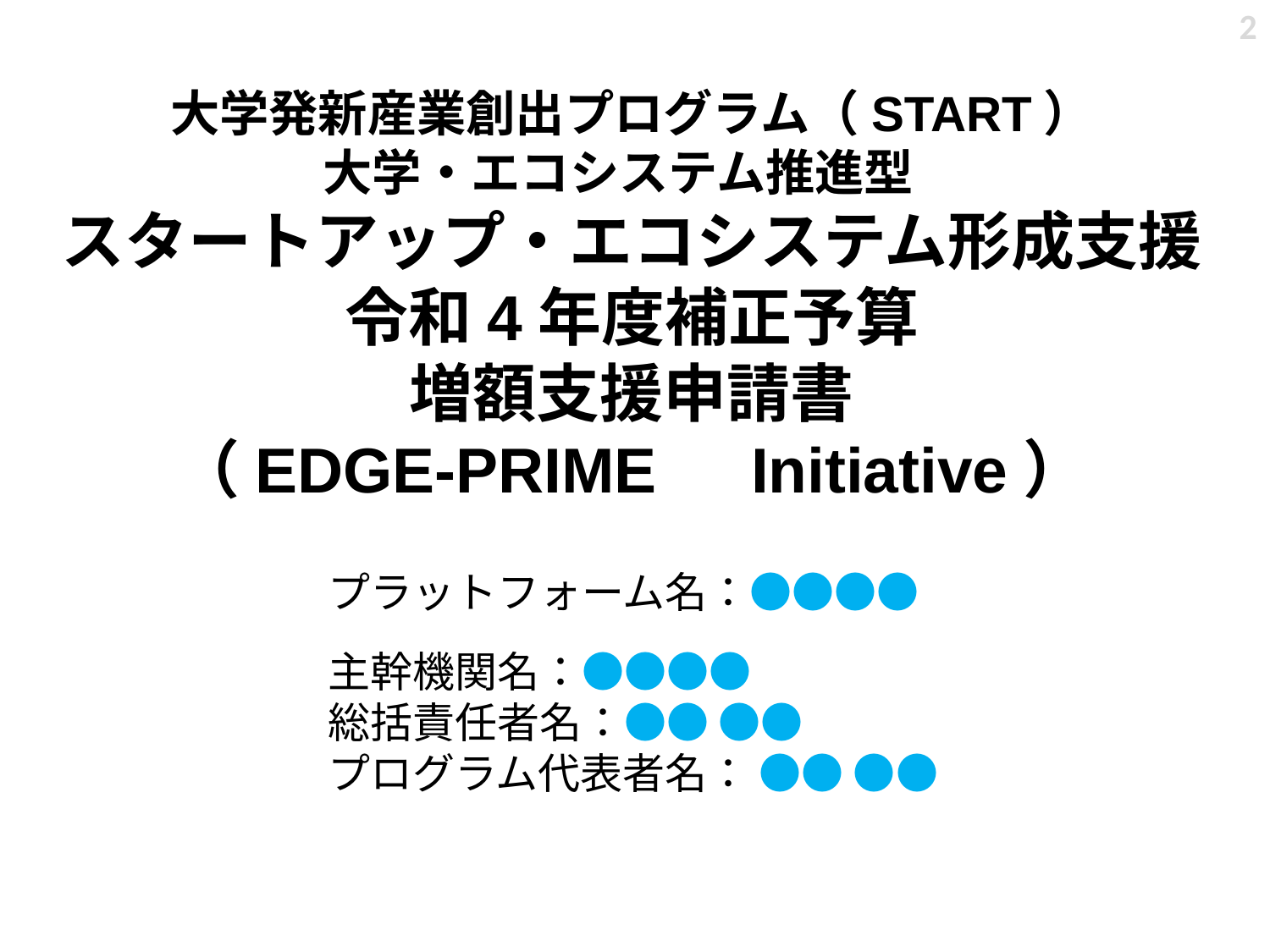

2
大学発新産業創出プログラム（START）
 大学・エコシステム推進型
スタートアップ・エコシステム形成支援
令和4年度補正予算
増額支援申請書
（EDGE-PRIME　Initiative）
プラットフォーム名：●●●●
主幹機関名：●●●●
総括責任者名：●● ●●
プログラム代表者名： ●● ●●